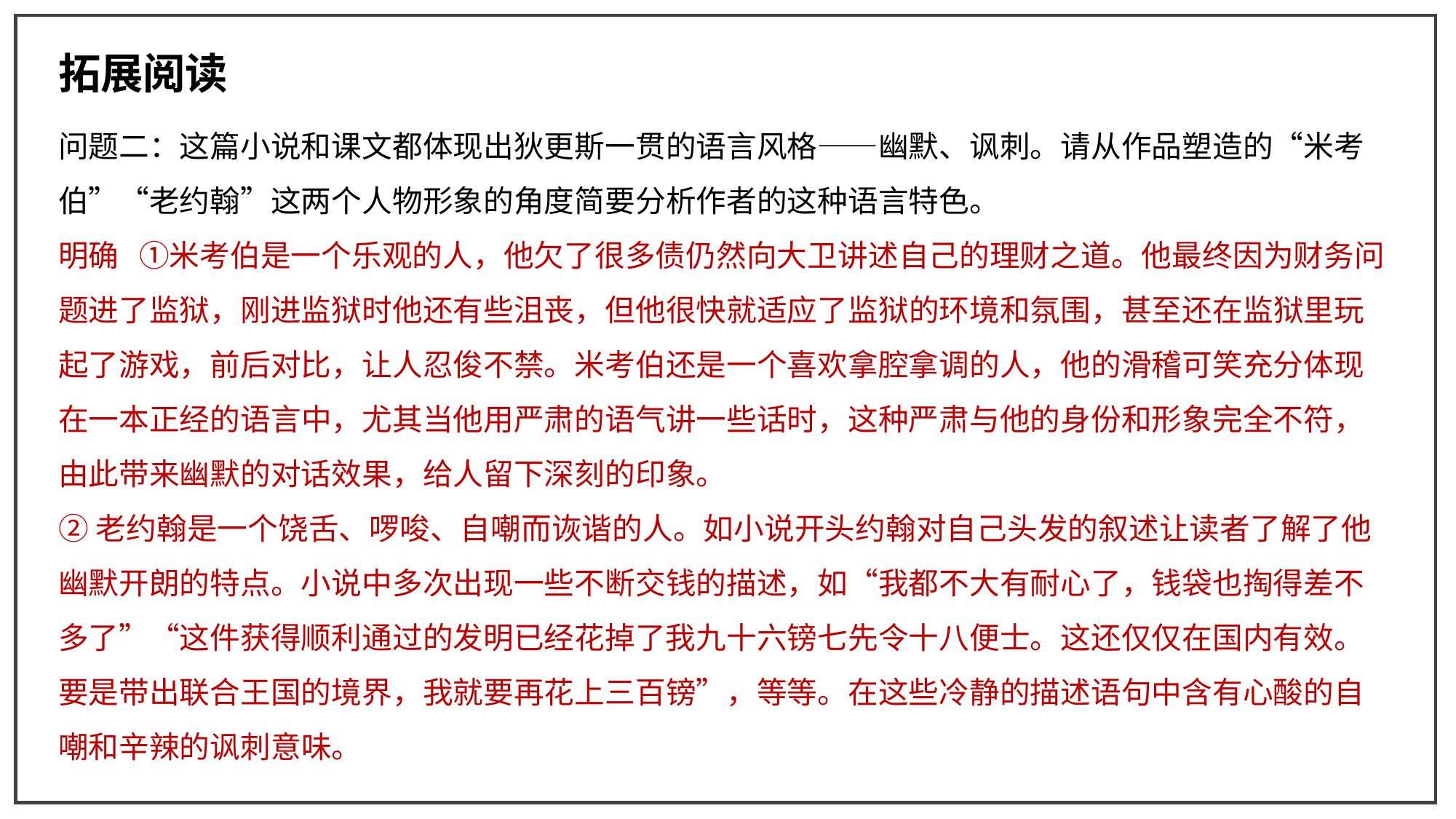

拓展阅读
问题二：这篇小说和课文都体现出狄更斯一贯的语言风格——幽默、讽刺。请从作品塑造的“米考伯”“老约翰”这两个人物形象的角度简要分析作者的这种语言特色。
明确   ①米考伯是一个乐观的人，他欠了很多债仍然向大卫讲述自己的理财之道。他最终因为财务问题进了监狱，刚进监狱时他还有些沮丧，但他很快就适应了监狱的环境和氛围，甚至还在监狱里玩起了游戏，前后对比，让人忍俊不禁。米考伯还是一个喜欢拿腔拿调的人，他的滑稽可笑充分体现在一本正经的语言中，尤其当他用严肃的语气讲一些话时，这种严肃与他的身份和形象完全不符，由此带来幽默的对话效果，给人留下深刻的印象。
②老约翰是一个饶舌、啰唆、自嘲而诙谐的人。如小说开头约翰对自己头发的叙述让读者了解了他幽默开朗的特点。小说中多次出现一些不断交钱的描述，如“我都不大有耐心了，钱袋也掏得差不多了”“这件获得顺利通过的发明已经花掉了我九十六镑七先令十八便士。这还仅仅在国内有效。要是带出联合王国的境界，我就要再花上三百镑”，等等。在这些冷静的描述语句中含有心酸的自嘲和辛辣的讽刺意味。